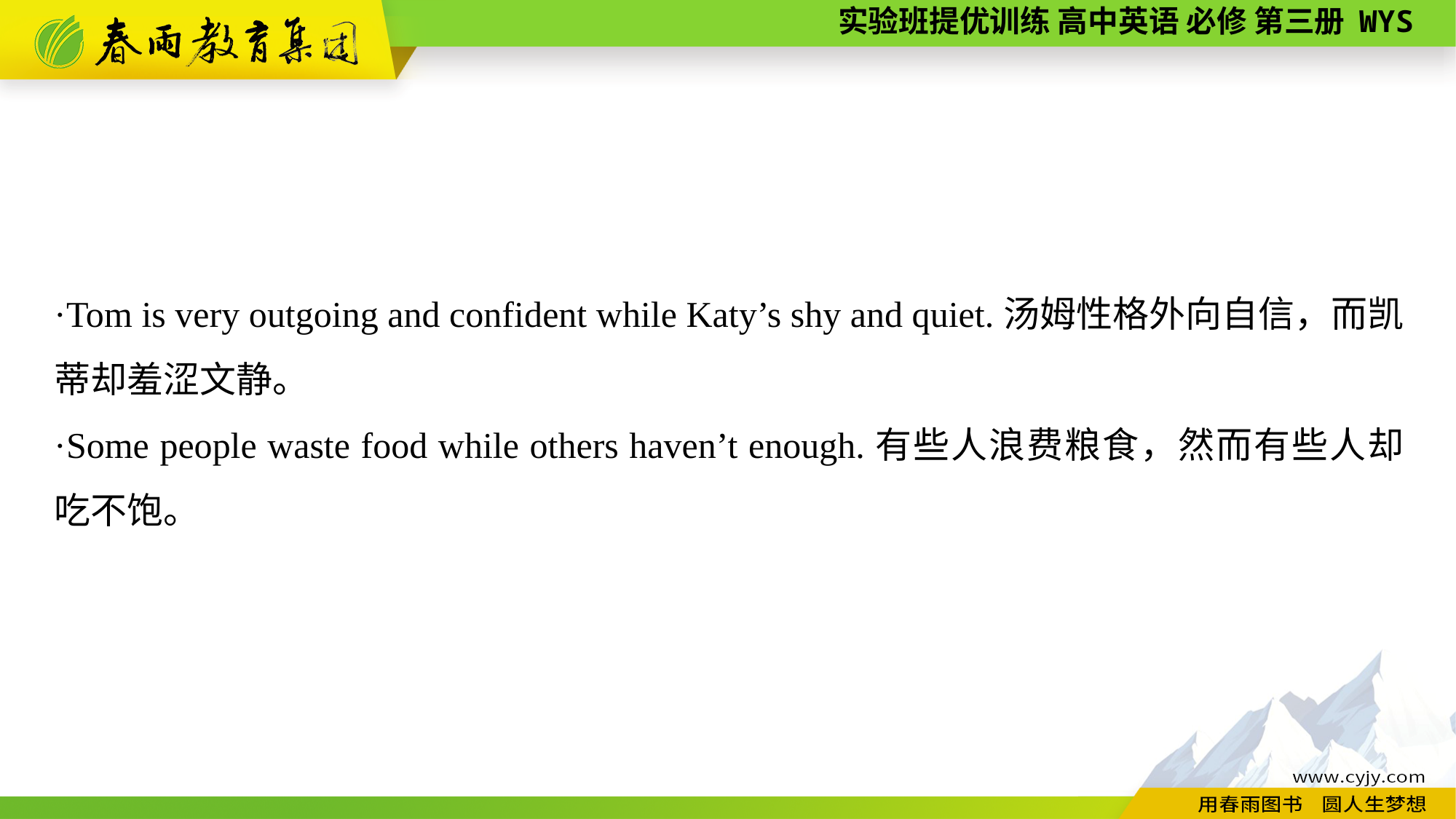

·Tom is very outgoing and confident while Katy’s shy and quiet.汤姆性格外向自信，而凯蒂却羞涩文静。
·Some people waste food while others haven’t enough.有些人浪费粮食，然而有些人却吃不饱。